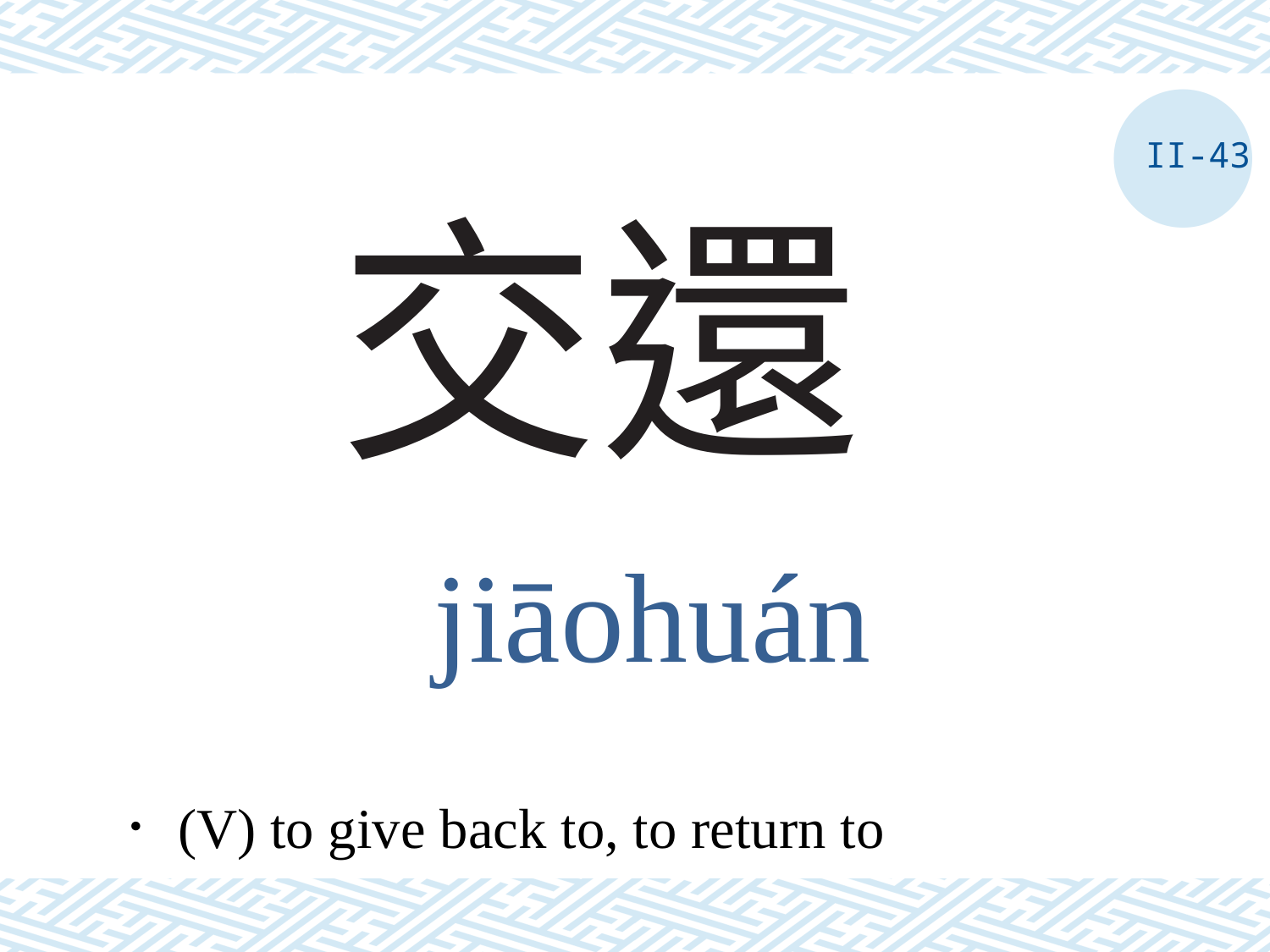

II-43

# 交還
jiāohuán
．(V) to give back to, to return to